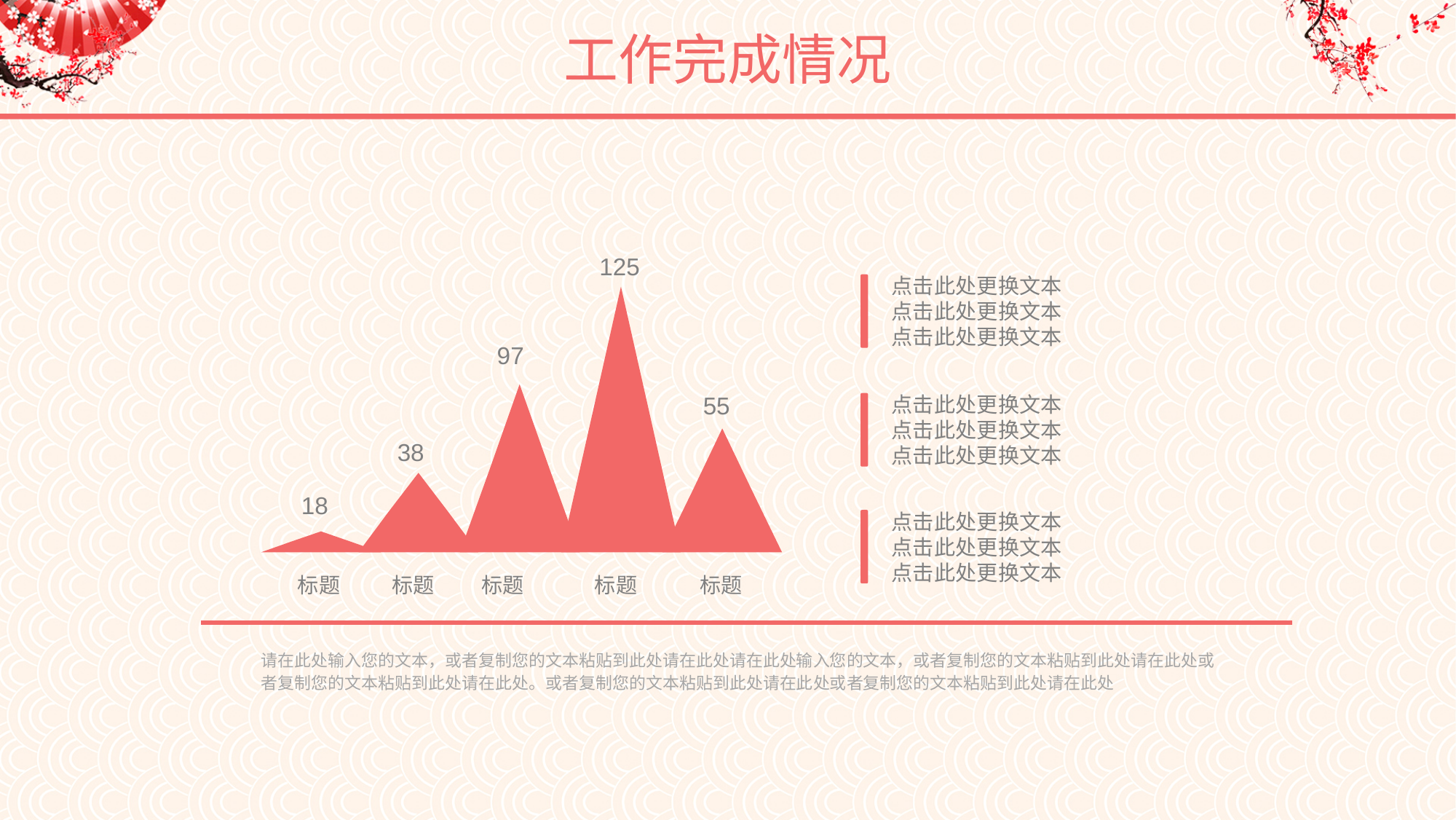

工作完成情况

125

97

55

38

18

标题
标题
标题
标题
标题
点击此处更换文本
点击此处更换文本
点击此处更换文本

点击此处更换文本
点击此处更换文本
点击此处更换文本

点击此处更换文本
点击此处更换文本
点击此处更换文本

请在此处输入您的文本，或者复制您的文本粘贴到此处请在此处请在此处输入您的文本，或者复制您的文本粘贴到此处请在此处或者复制您的文本粘贴到此处请在此处。或者复制您的文本粘贴到此处请在此处或者复制您的文本粘贴到此处请在此处